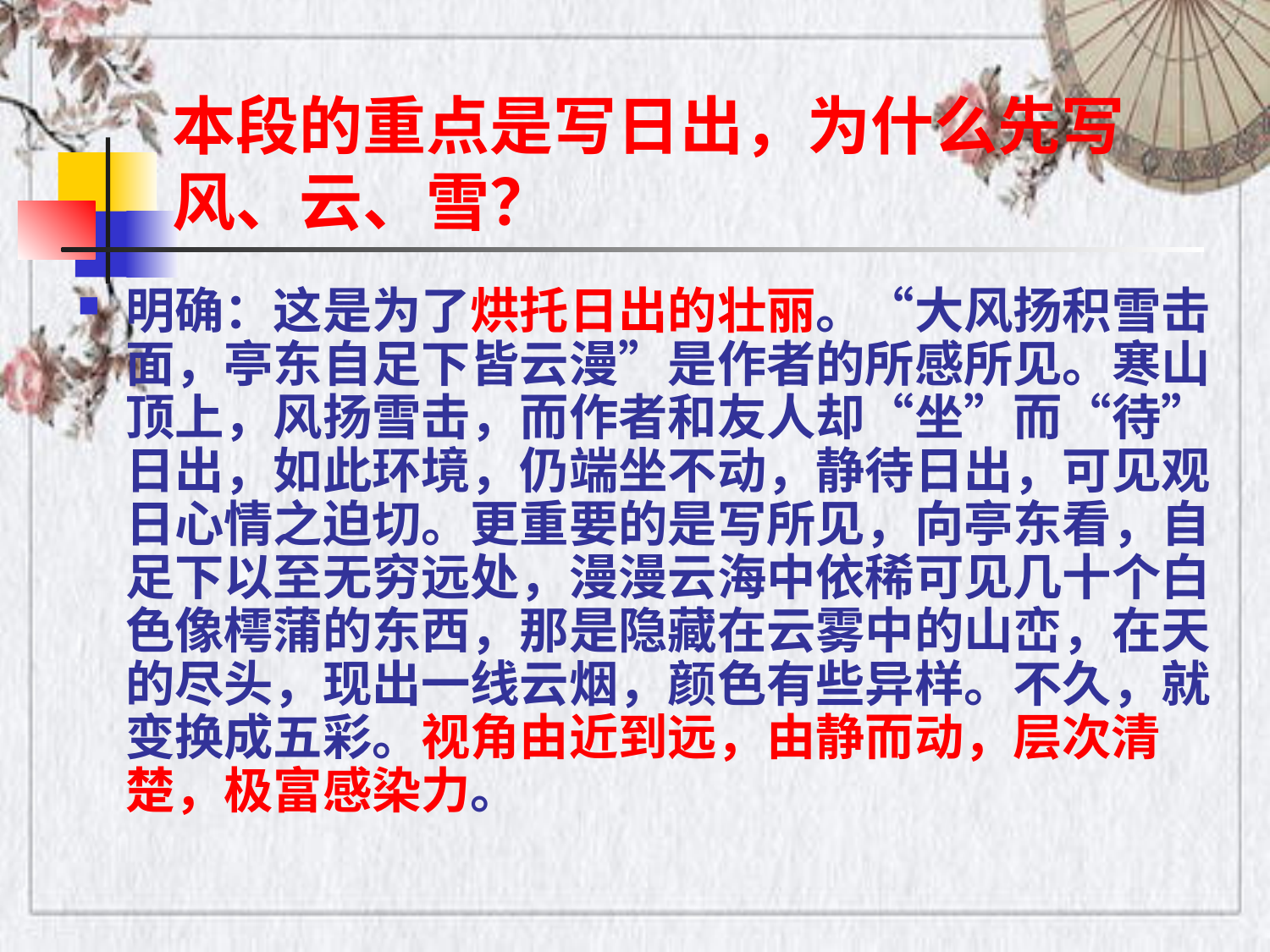

# 本段的重点是写日出，为什么先写风、云、雪？
明确：这是为了烘托日出的壮丽。“大风扬积雪击面，亭东自足下皆云漫”是作者的所感所见。寒山顶上，风扬雪击，而作者和友人却“坐”而“待”日出，如此环境，仍端坐不动，静待日出，可见观日心情之迫切。更重要的是写所见，向亭东看，自足下以至无穷远处，漫漫云海中依稀可见几十个白色像樗蒲的东西，那是隐藏在云雾中的山峦，在天的尽头，现出一线云烟，颜色有些异样。不久，就变换成五彩。视角由近到远，由静而动，层次清楚，极富感染力。